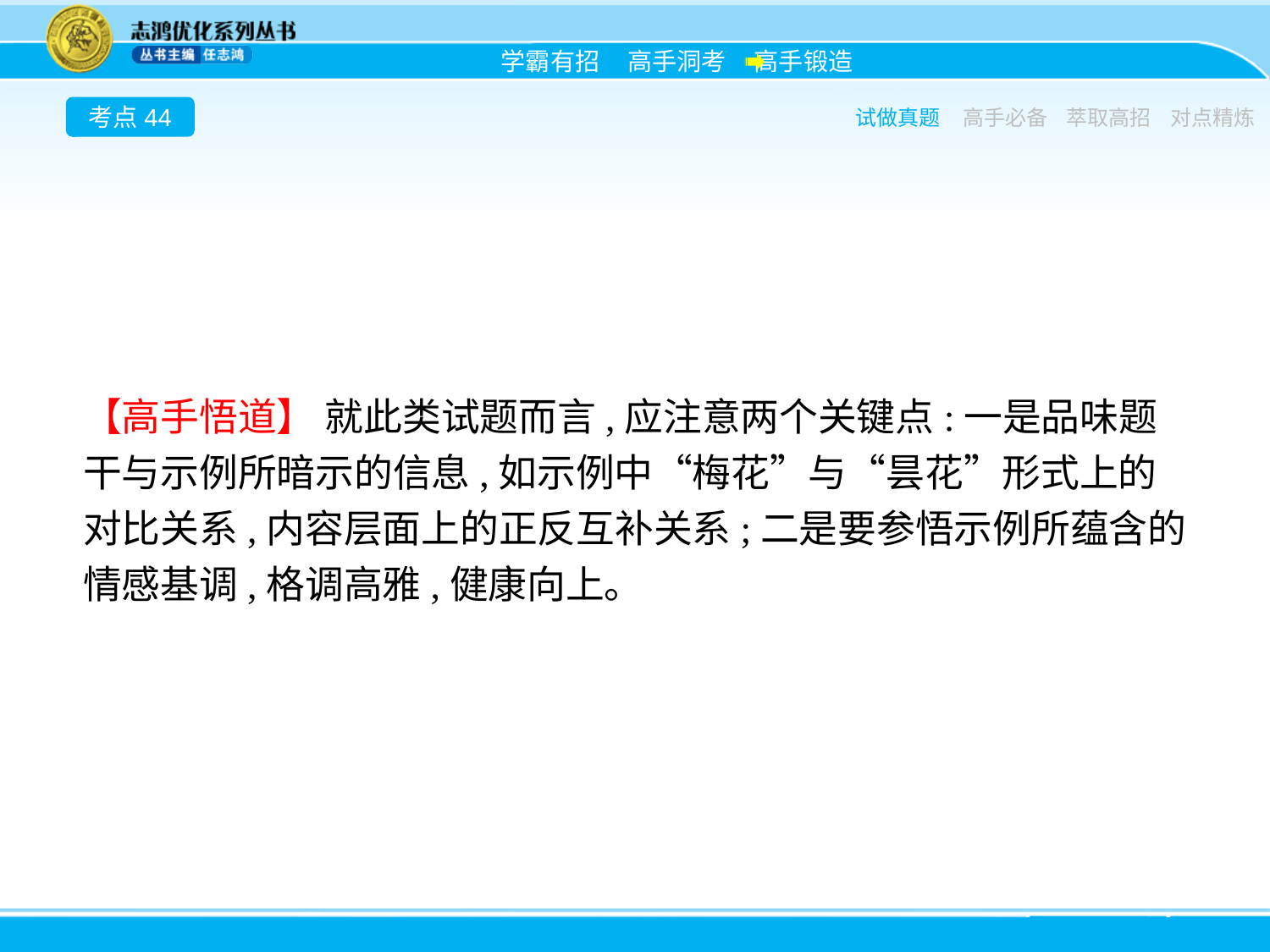

考点44
试做真题
高手必备
萃取高招
对点精炼
【高手悟道】 就此类试题而言,应注意两个关键点:一是品味题干与示例所暗示的信息,如示例中“梅花”与“昙花”形式上的对比关系,内容层面上的正反互补关系;二是要参悟示例所蕴含的情感基调,格调高雅,健康向上。